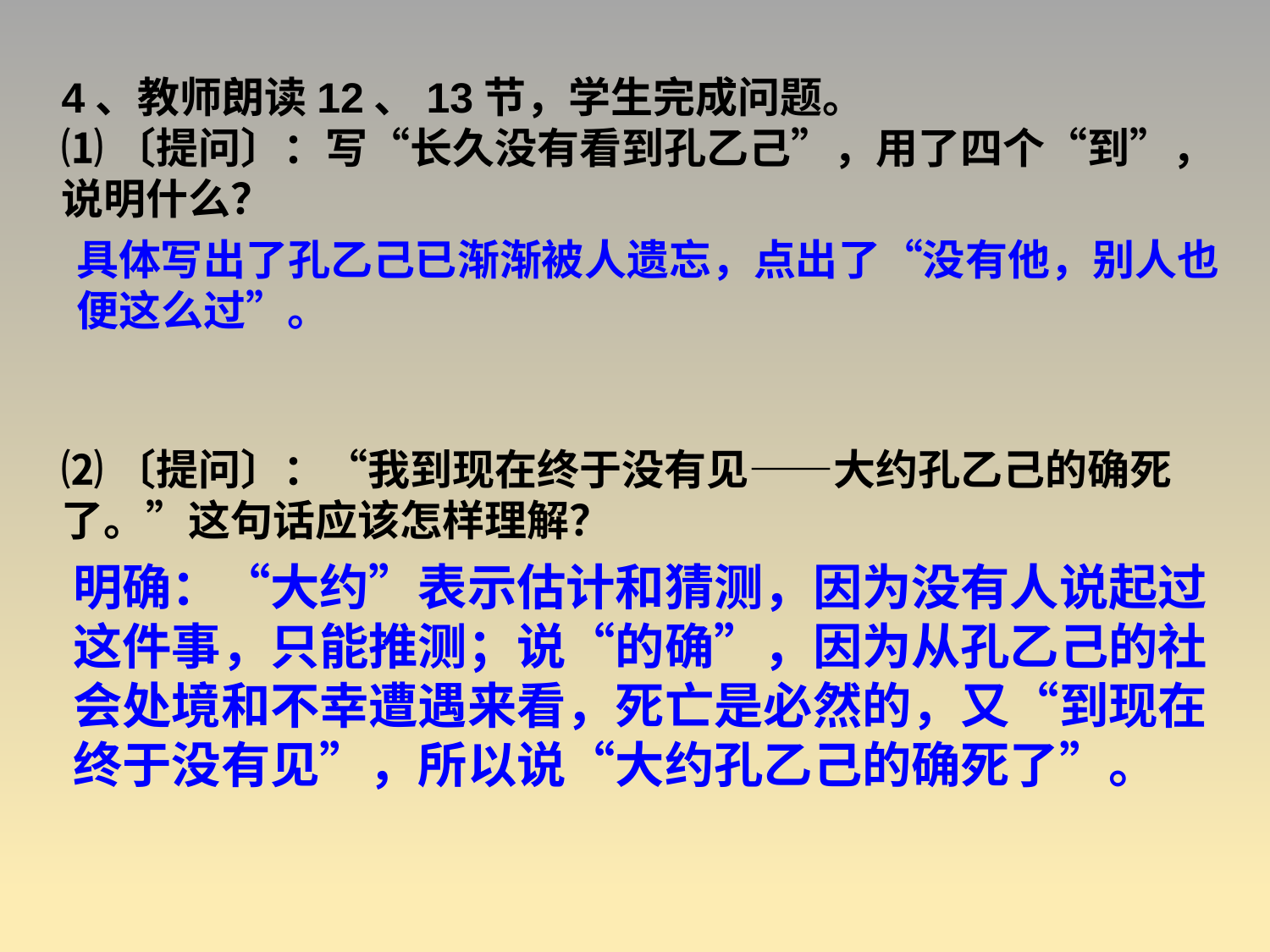

4、教师朗读12、13节，学生完成问题。
⑴〔提问〕：写“长久没有看到孔乙己”，用了四个“到”，说明什么？

⑵〔提问〕：“我到现在终于没有见——大约孔乙己的确死了。”这句话应该怎样理解？

具体写出了孔乙己已渐渐被人遗忘，点出了“没有他，别人也便这么过”。
明确：“大约”表示估计和猜测，因为没有人说起过这件事，只能推测；说“的确”，因为从孔乙己的社会处境和不幸遭遇来看，死亡是必然的，又“到现在终于没有见”，所以说“大约孔乙己的确死了”。